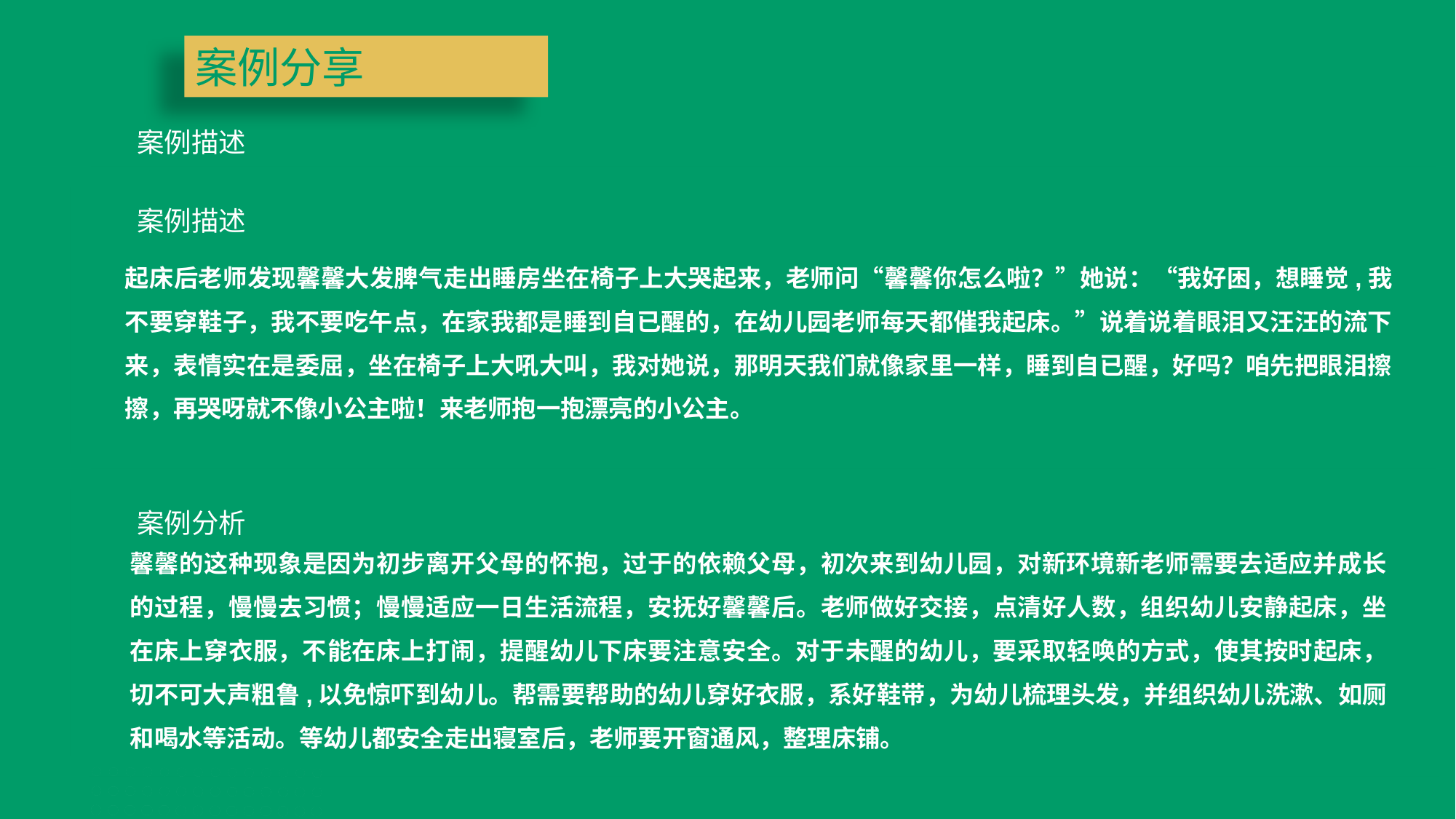

案例分享
案例描述

案例描述
起床后老师发现馨馨大发脾气走出睡房坐在椅子上大哭起来，老师问“馨馨你怎么啦？”她说：“我好困，想睡觉,我不要穿鞋子，我不要吃午点，在家我都是睡到自已醒的，在幼儿园老师每天都催我起床。”说着说着眼泪又汪汪的流下来，表情实在是委屈，坐在椅子上大吼大叫，我对她说，那明天我们就像家里一样，睡到自已醒，好吗？咱先把眼泪擦擦，再哭呀就不像小公主啦！来老师抱一抱漂亮的小公主。

案例分析
馨馨的这种现象是因为初步离开父母的怀抱，过于的依赖父母，初次来到幼儿园，对新环境新老师需要去适应并成长的过程，慢慢去习惯；慢慢适应一日生活流程，安抚好馨馨后。老师做好交接，点清好人数，组织幼儿安静起床，坐在床上穿衣服，不能在床上打闹，提醒幼儿下床要注意安全。对于未醒的幼儿，要采取轻唤的方式，使其按时起床，切不可大声粗鲁,以免惊吓到幼儿。帮需要帮助的幼儿穿好衣服，系好鞋带，为幼儿梳理头发，并组织幼儿洗漱、如厕和喝水等活动。等幼儿都安全走出寝室后，老师要开窗通风，整理床铺。